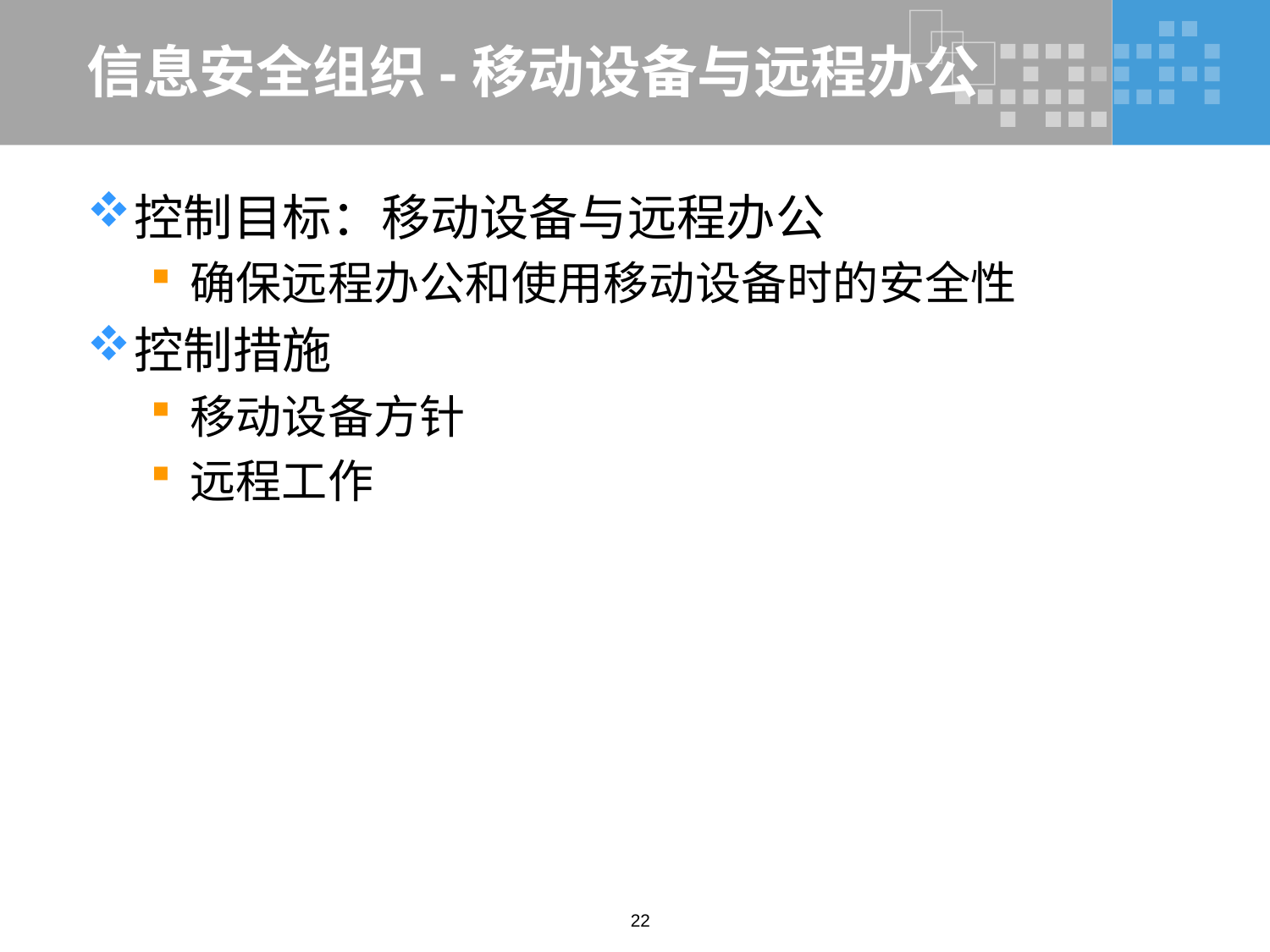

# 信息安全组织-移动设备与远程办公
控制目标：移动设备与远程办公
确保远程办公和使用移动设备时的安全性
控制措施
移动设备方针
远程工作

22